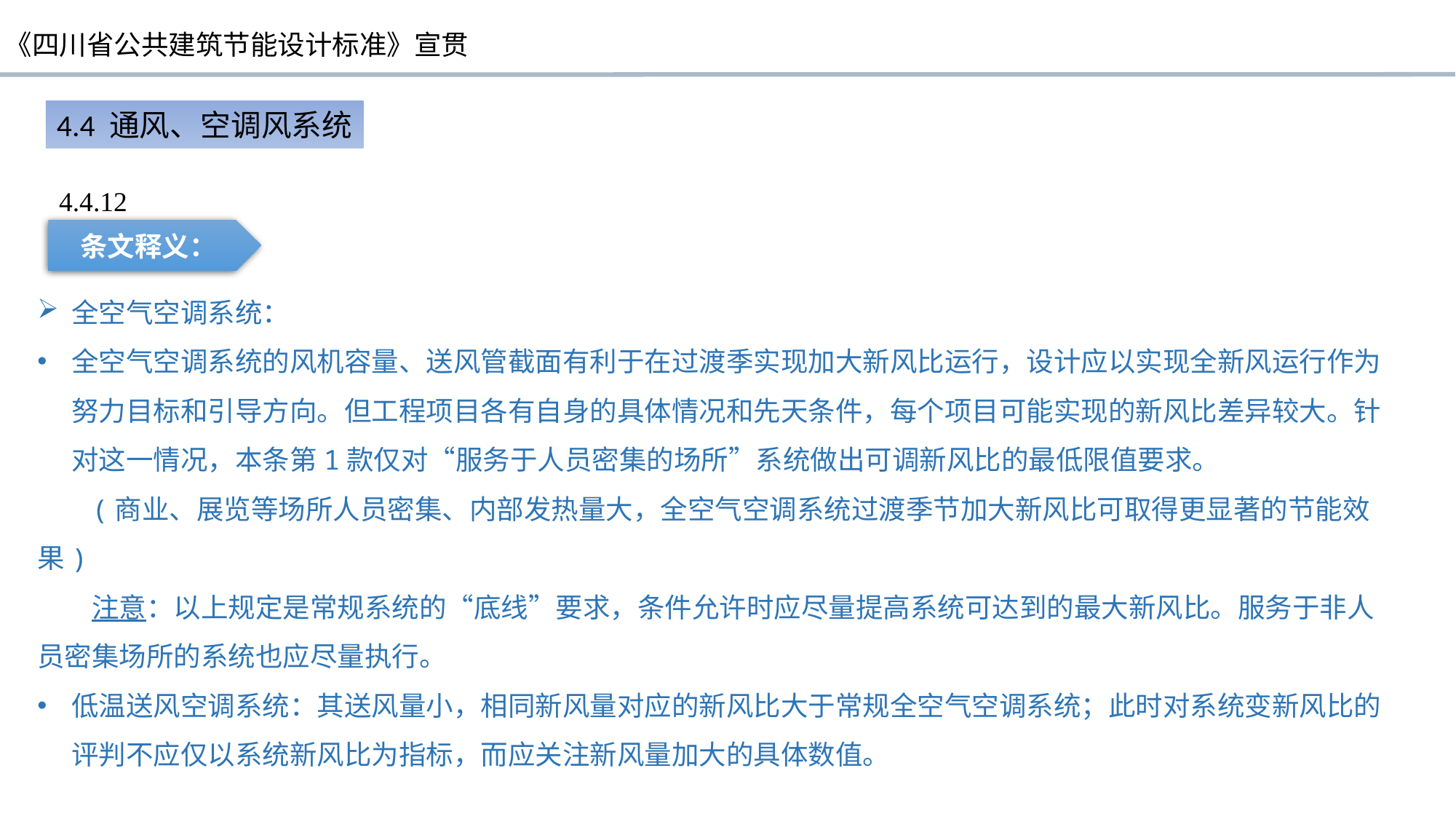

4.4 通风、空调风系统
4.4.12
条文释义：

全空气空调系统：
全空气空调系统的风机容量、送风管截面有利于在过渡季实现加大新风比运行，设计应以实现全新风运行作为努力目标和引导方向。但工程项目各有自身的具体情况和先天条件，每个项目可能实现的新风比差异较大。针对这一情况，本条第1款仅对“服务于人员密集的场所”系统做出可调新风比的最低限值要求。
(商业、展览等场所人员密集、内部发热量大，全空气空调系统过渡季节加大新风比可取得更显著的节能效果)
注意：以上规定是常规系统的“底线”要求，条件允许时应尽量提高系统可达到的最大新风比。服务于非人员密集场所的系统也应尽量执行。
低温送风空调系统：其送风量小，相同新风量对应的新风比大于常规全空气空调系统；此时对系统变新风比的评判不应仅以系统新风比为指标，而应关注新风量加大的具体数值。